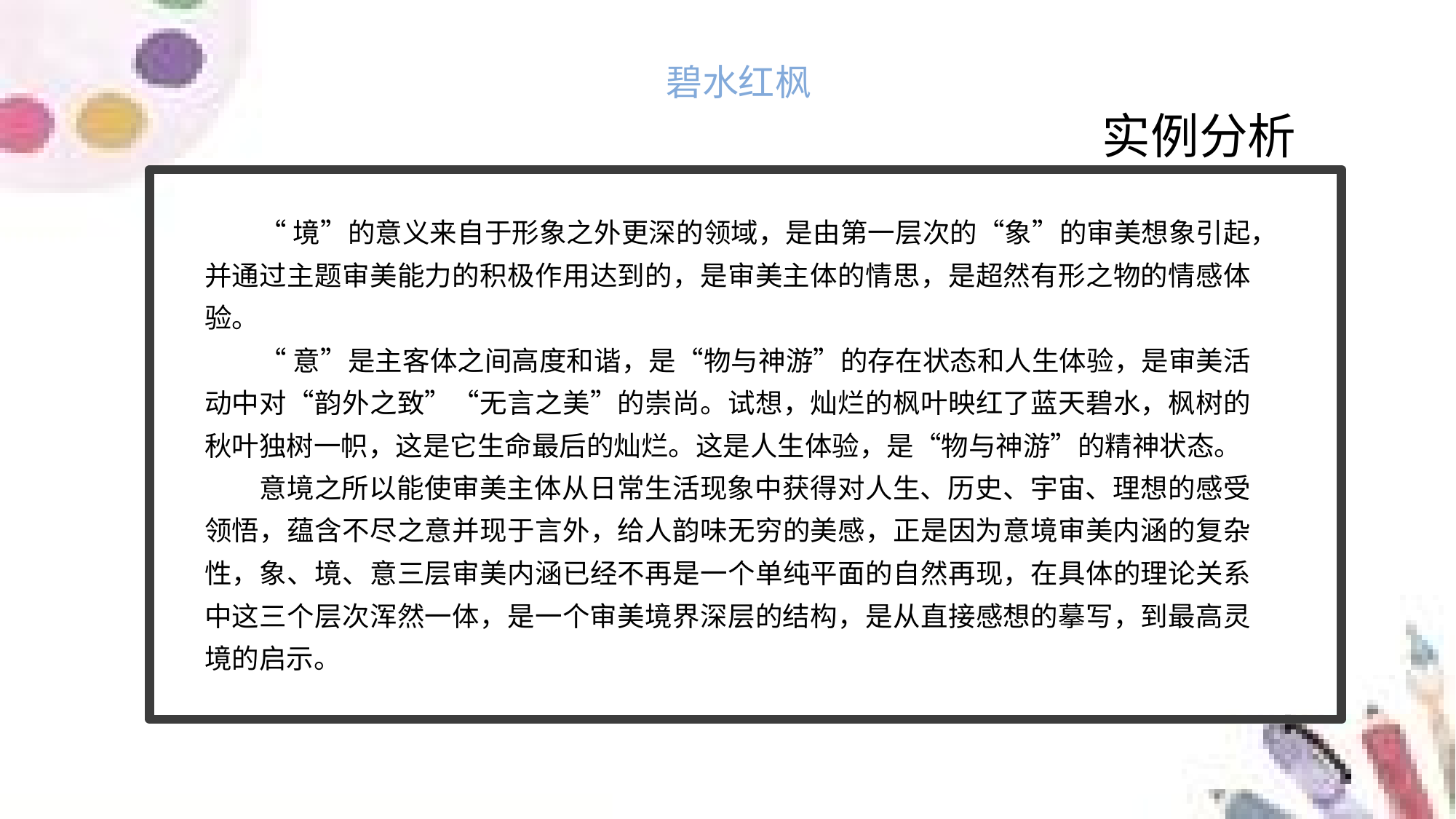

碧水红枫
实例分析

“境”的意义来自于形象之外更深的领域，是由第一层次的“象”的审美想象引起，并通过主题审美能力的积极作用达到的，是审美主体的情思，是超然有形之物的情感体验。
“意”是主客体之间高度和谐，是“物与神游”的存在状态和人生体验，是审美活动中对“韵外之致”“无言之美”的崇尚。试想，灿烂的枫叶映红了蓝天碧水，枫树的秋叶独树一帜，这是它生命最后的灿烂。这是人生体验，是“物与神游”的精神状态。
意境之所以能使审美主体从日常生活现象中获得对人生、历史、宇宙、理想的感受领悟，蕴含不尽之意并现于言外，给人韵味无穷的美感，正是因为意境审美内涵的复杂性，象、境、意三层审美内涵已经不再是一个单纯平面的自然再现，在具体的理论关系中这三个层次浑然一体，是一个审美境界深层的结构，是从直接感想的摹写，到最高灵境的启示。